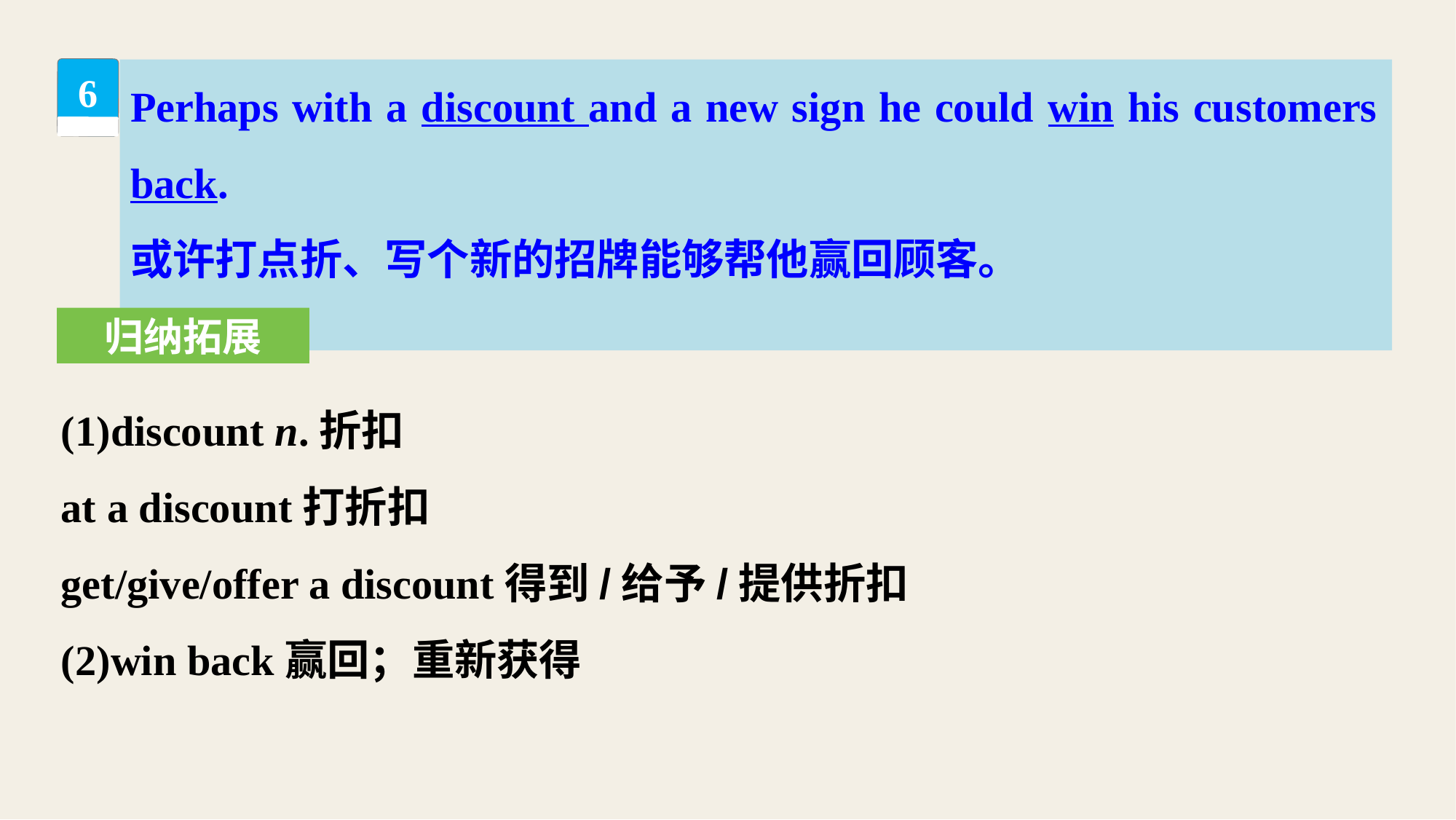

Perhaps with a discount and a new sign he could win his customers back.
或许打点折、写个新的招牌能够帮他赢回顾客。

6

归纳拓展
(1)discount n.折扣
at a discount打折扣
get/give/offer a discount得到/给予/提供折扣
(2)win back赢回；重新获得